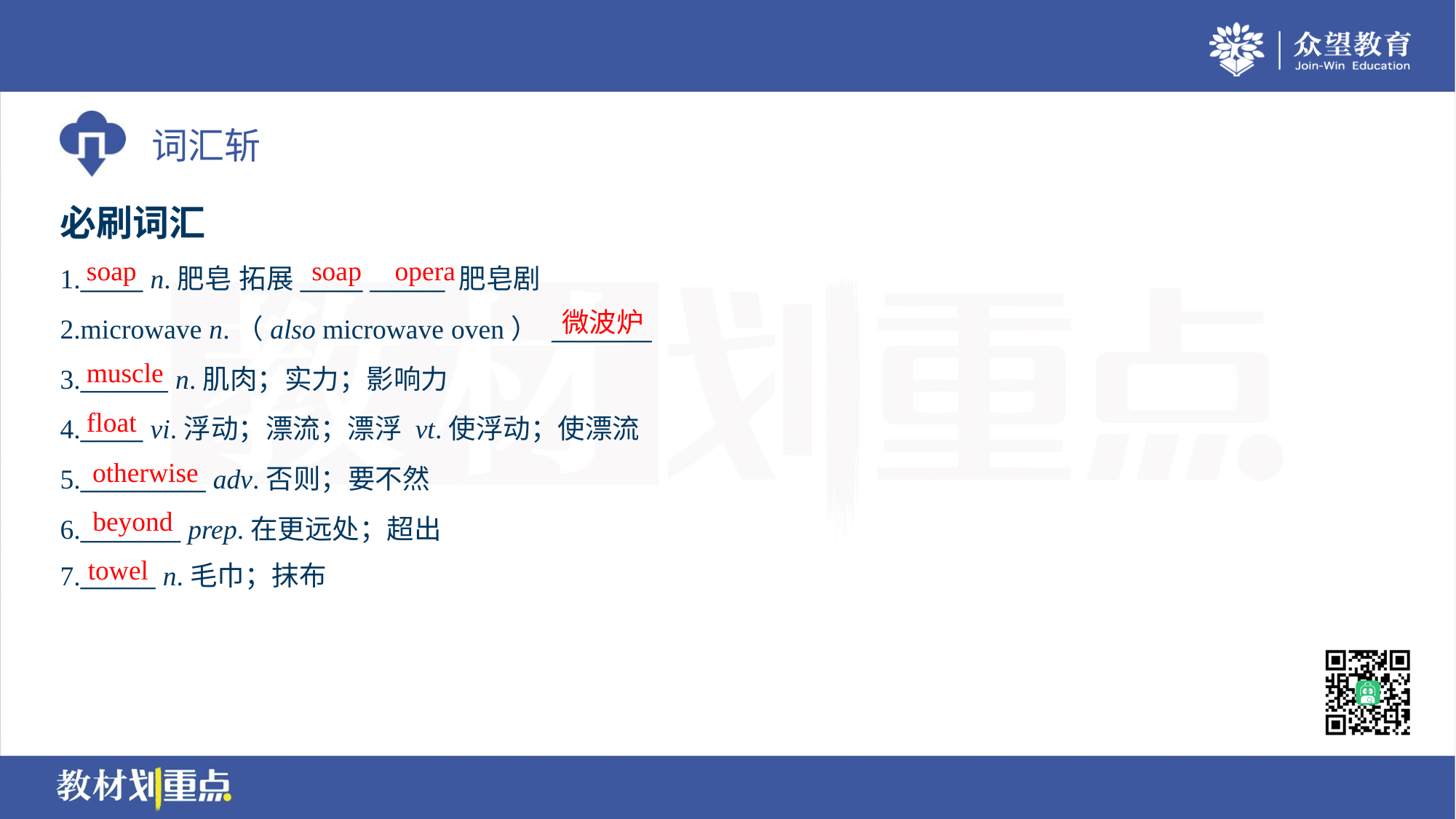

必刷词汇
soap
soap
opera
1._____ n.肥皂 拓展_____ ______ 肥皂剧
2.microwave n.（also microwave oven） ________
3._______ n.肌肉；实力；影响力
4._____ vi.浮动；漂流；漂浮 vt.使浮动；使漂流
5.__________ adv.否则；要不然
6.________ prep.在更远处；超出
7.______ n.毛巾；抹布
微波炉
muscle
float
otherwise
beyond
towel